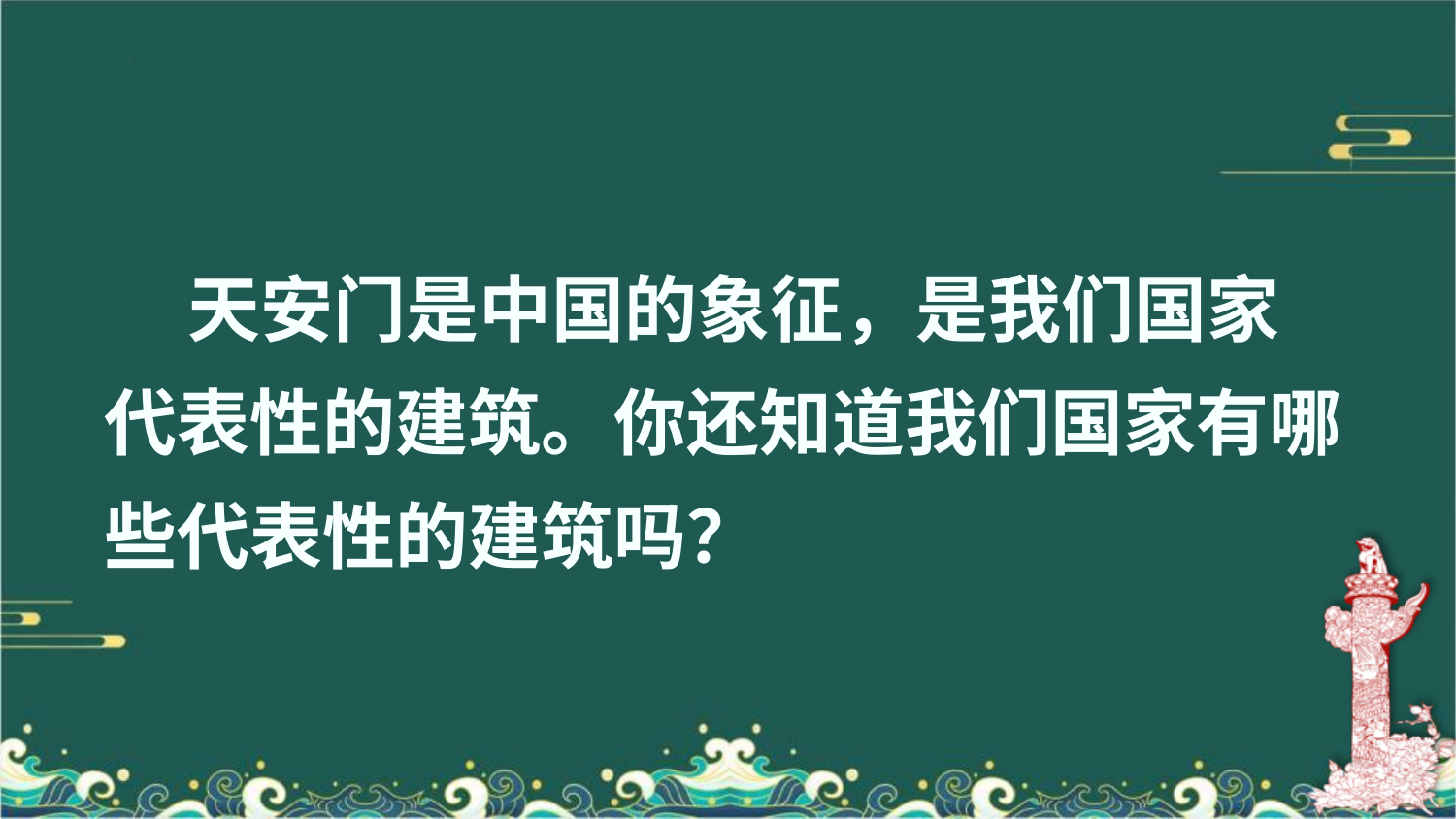

天安门是中国的象征，是我们国家代表性的建筑。你还知道我们国家有哪些代表性的建筑吗？